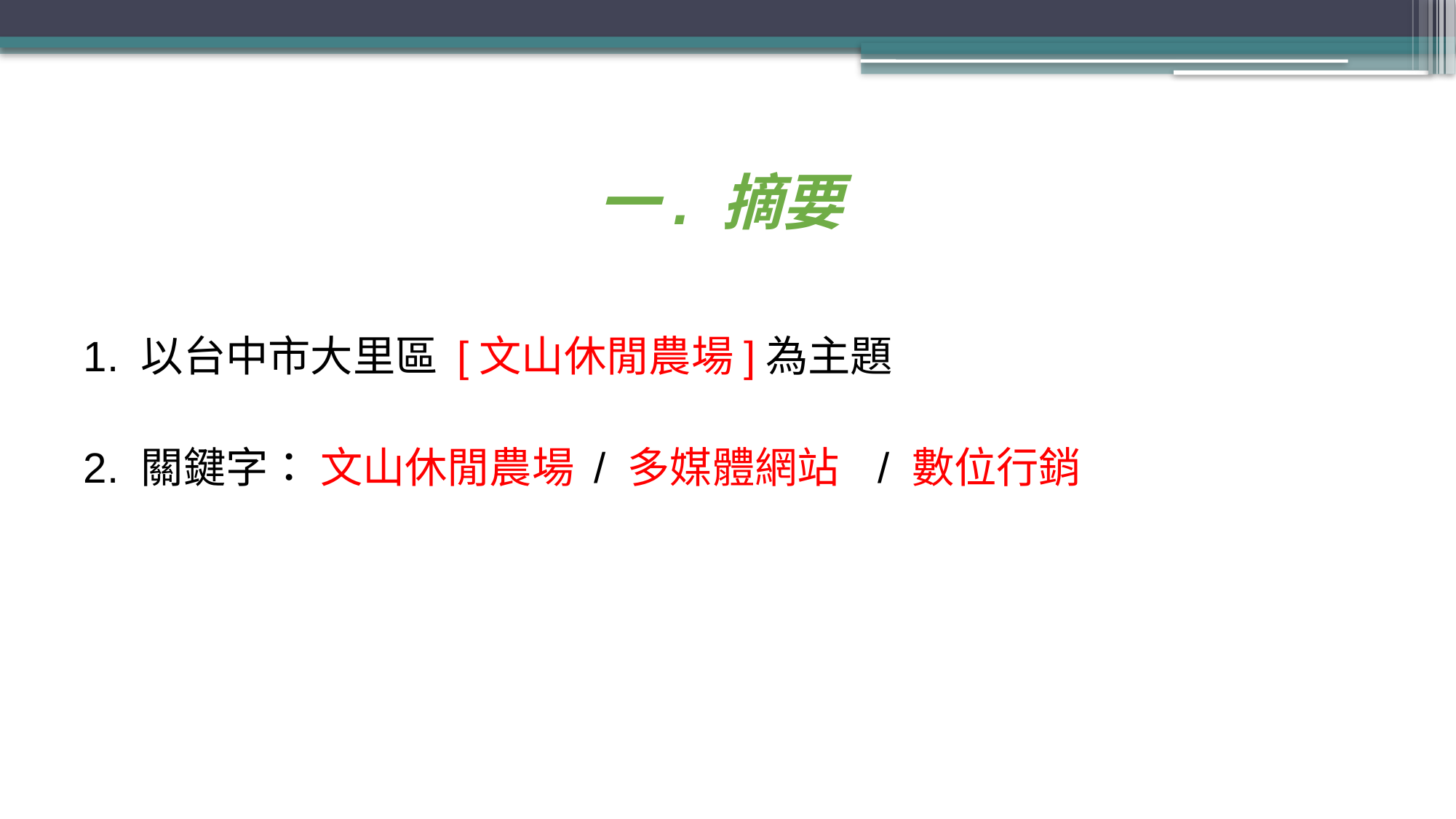

# 一. 摘要

1. 以台中市大里區 [文山休閒農場]為主題

2. 關鍵字： 文山休閒農場 / 多媒體網站   / 數位行銷